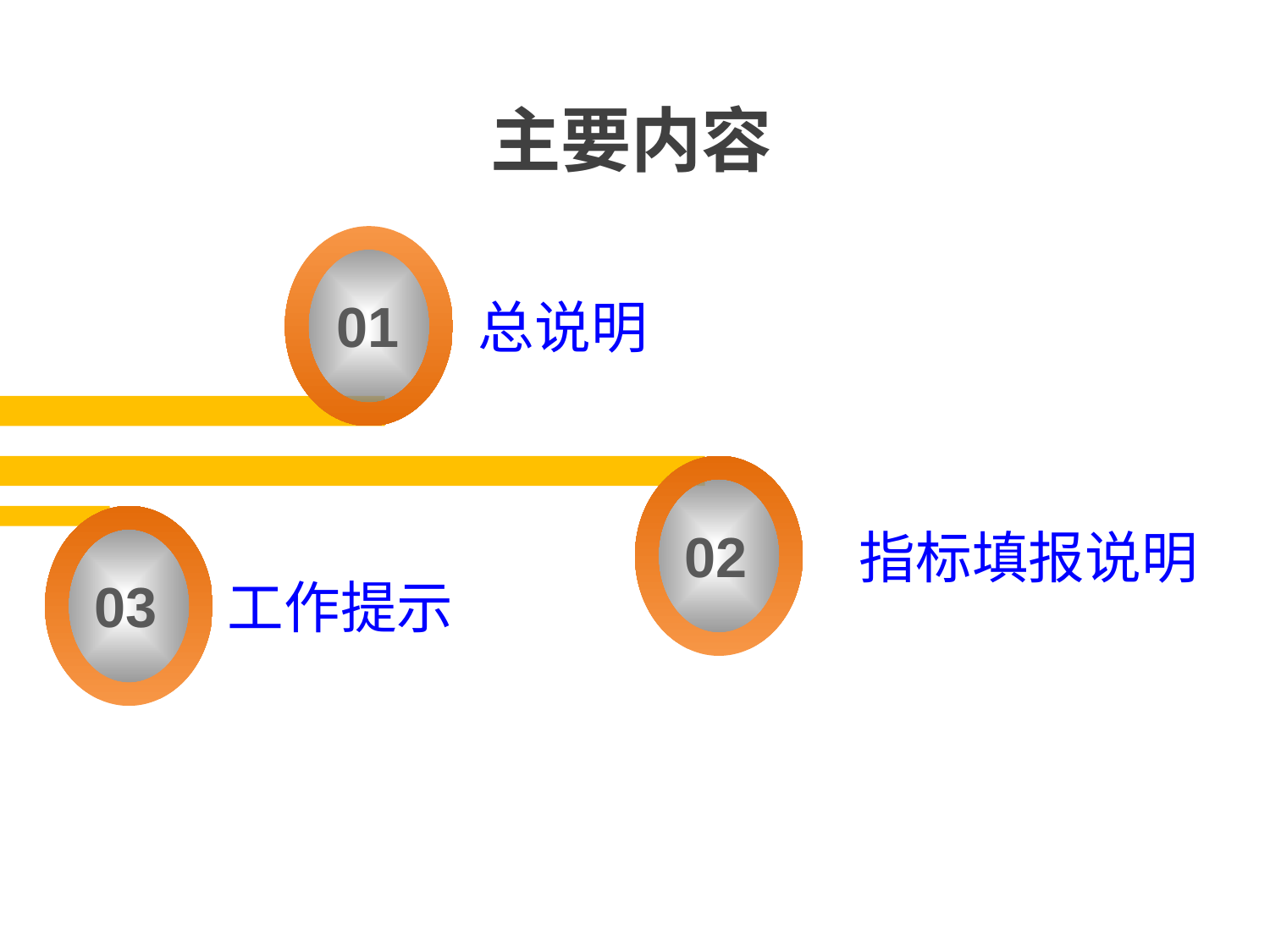

主要内容

01
总说明

02

指标填报说明
03
工作提示